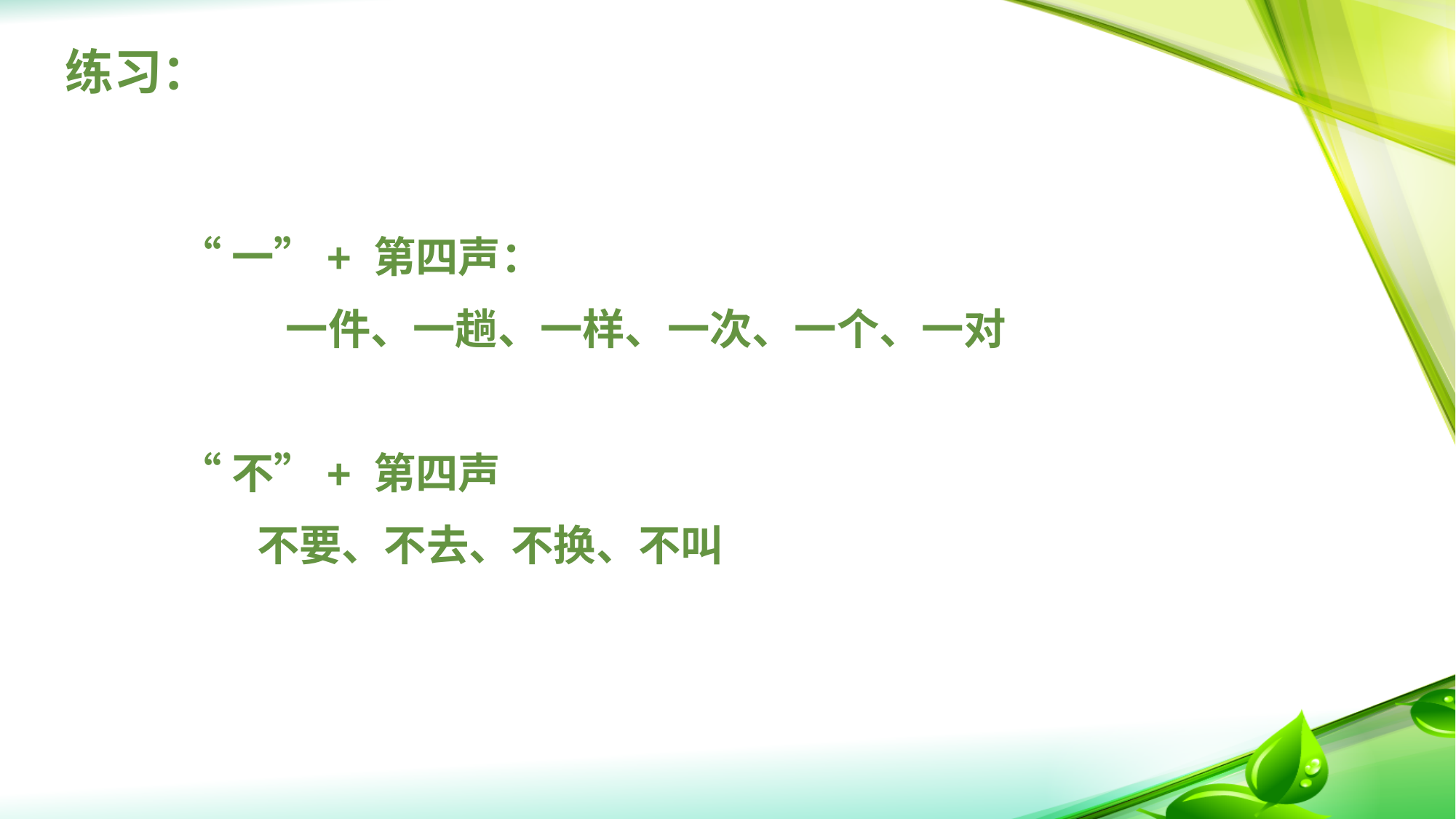

# 练习：
“一”+ 第四声：
          一件、一趟、一样、一次、一个、一对

“不”+ 第四声
       不要、不去、不换、不叫